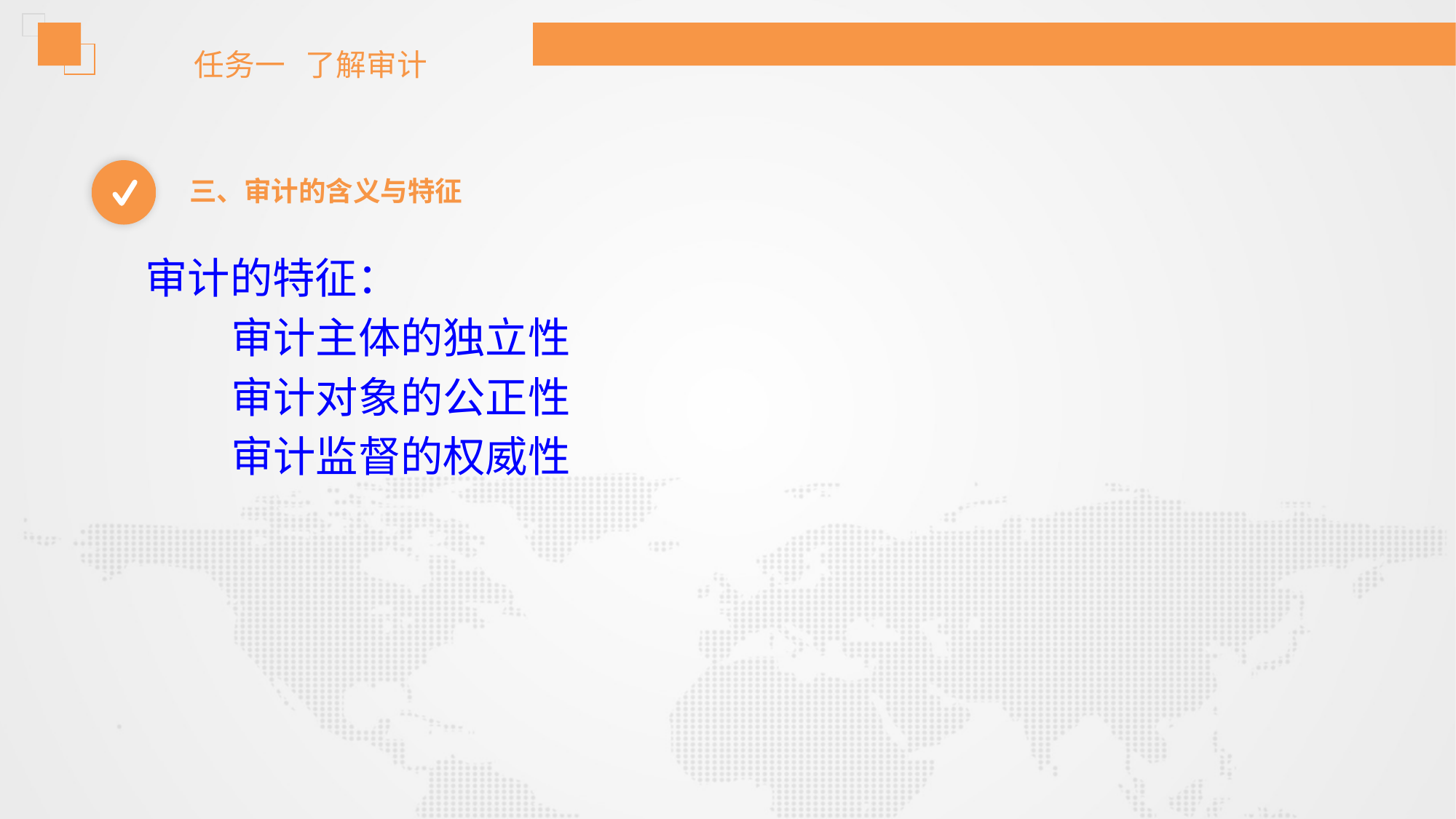

任务一   了解审计

三、审计的含义与特征

审计的特征：
        审计主体的独立性
        审计对象的公正性
        审计监督的权威性